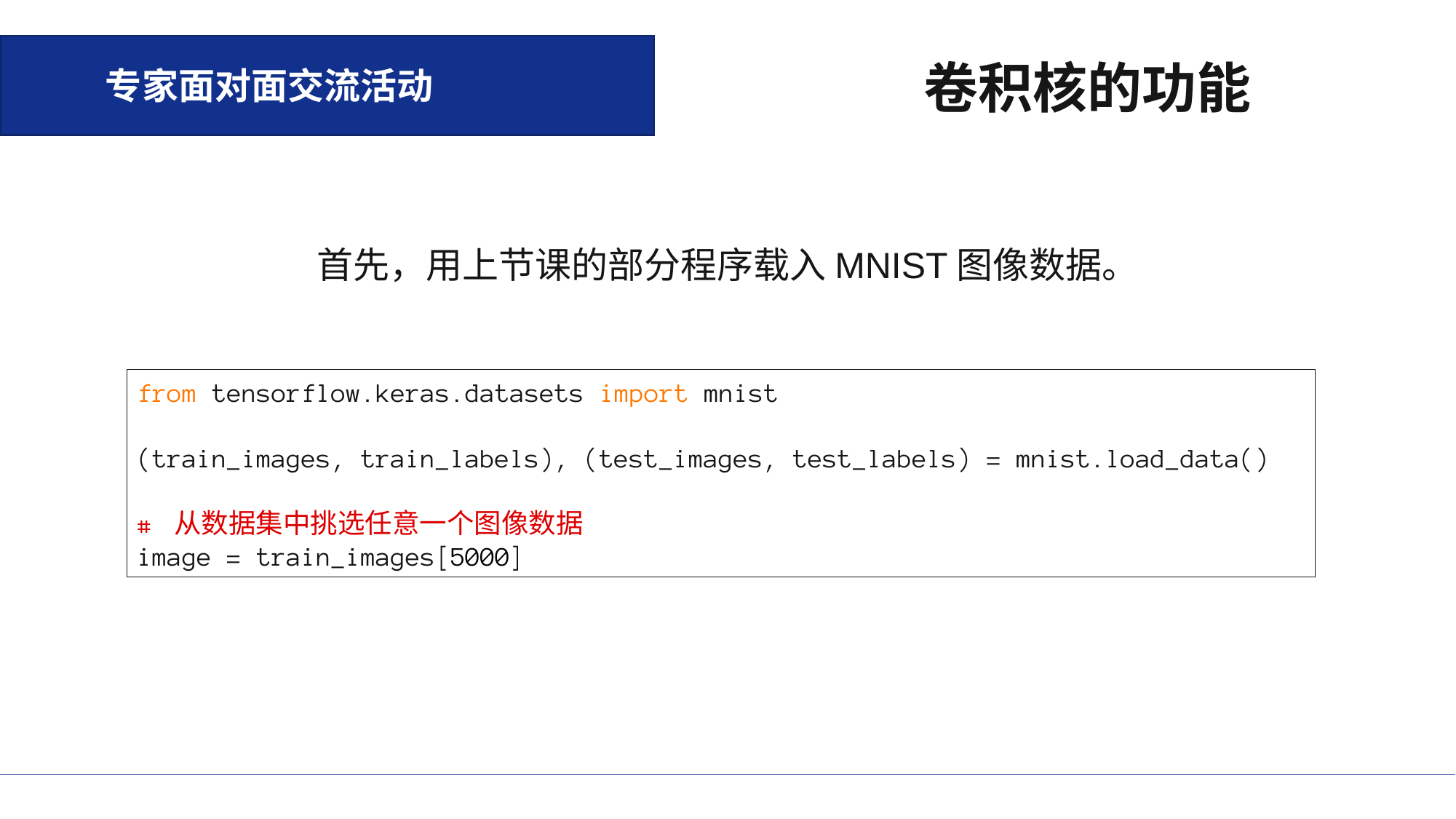

专家面对面交流活动
卷积核的功能
首先，用上节课的部分程序载入MNIST图像数据。
from tensorflow.keras.datasets import mnist
(train_images, train_labels), (test_images, test_labels) = mnist.load_data()
# 从数据集中挑选任意一个图像数据
image = train_images[5000]